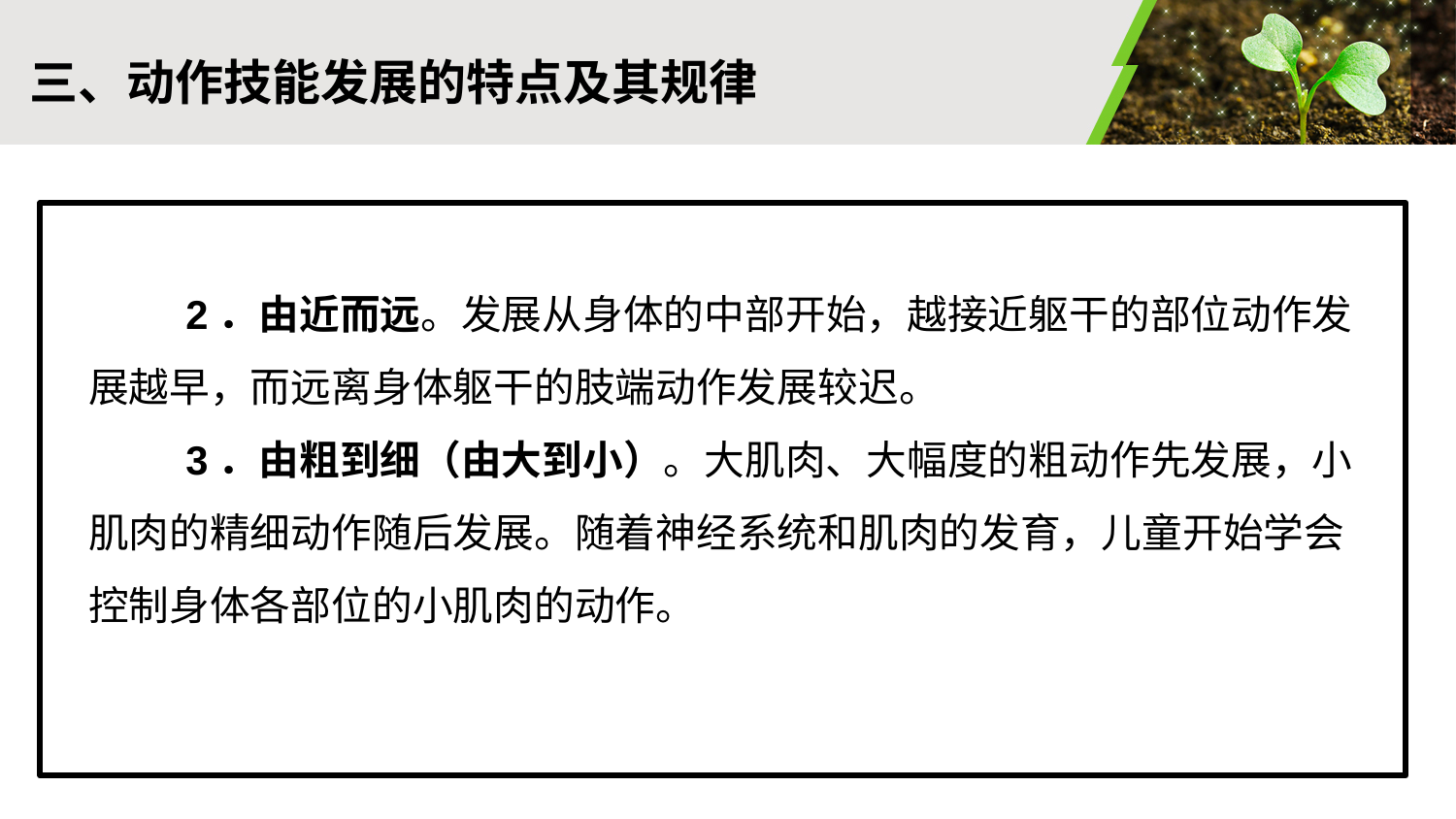

#
三、动作技能发展的特点及其规律

2．由近而远。发展从身体的中部开始，越接近躯干的部位动作发展越早，而远离身体躯干的肢端动作发展较迟。
3．由粗到细（由大到小）。大肌肉、大幅度的粗动作先发展，小肌肉的精细动作随后发展。随着神经系统和肌肉的发育，儿童开始学会控制身体各部位的小肌肉的动作。